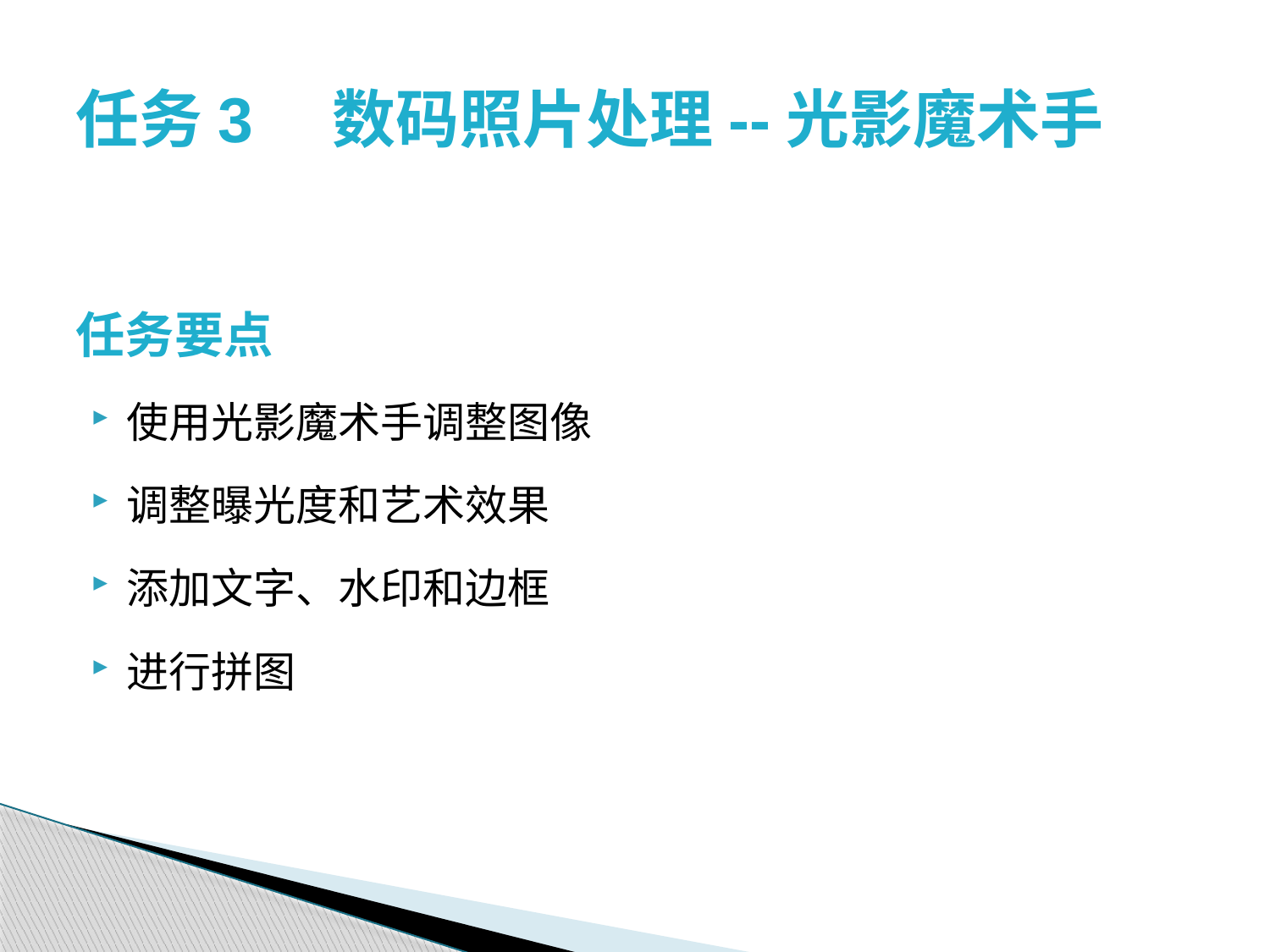

# 任务3　数码照片处理--光影魔术手
任务要点
使用光影魔术手调整图像
调整曝光度和艺术效果
添加文字、水印和边框
进行拼图